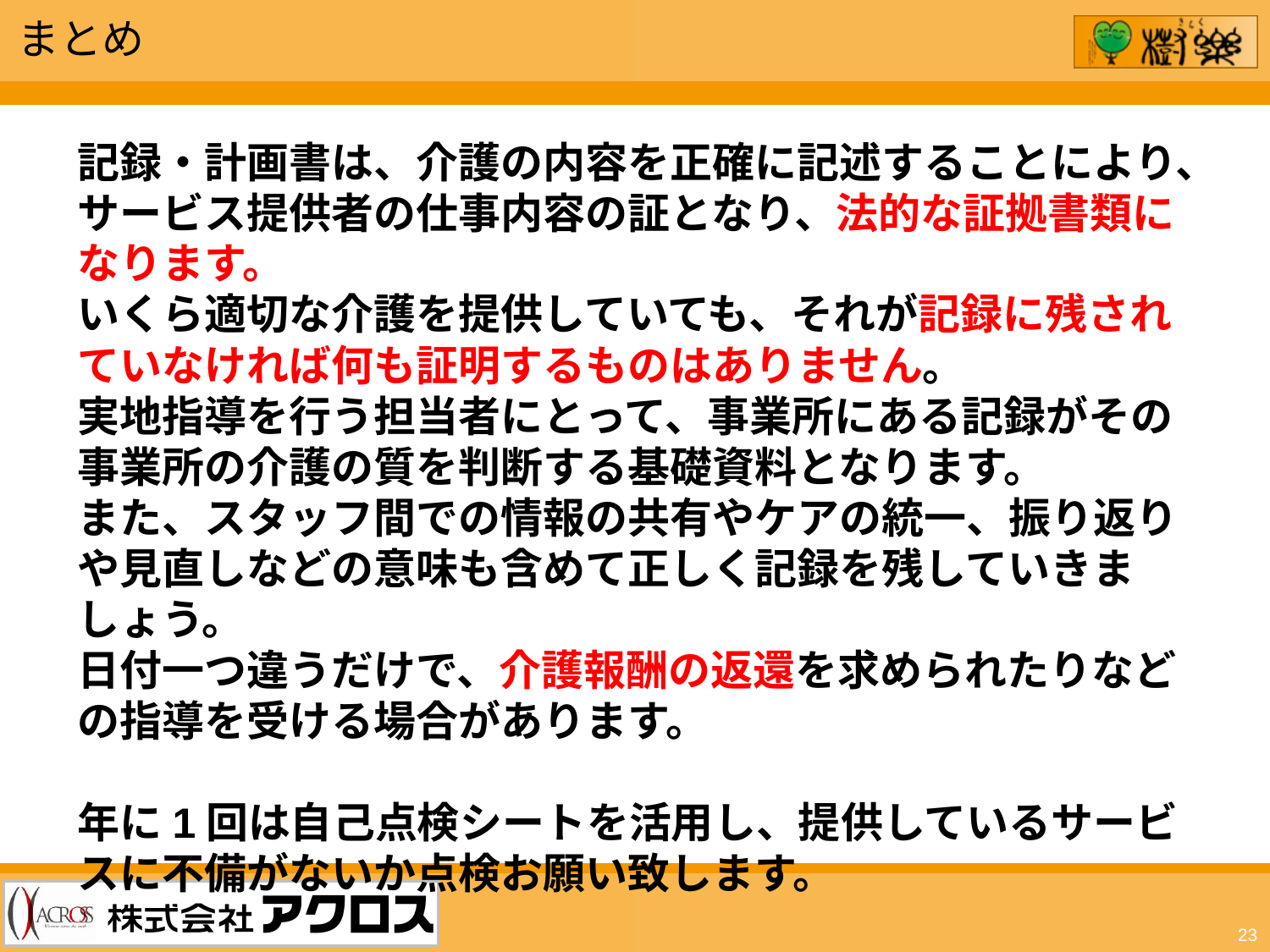

まとめ
記録・計画書は、介護の内容を正確に記述することにより、サービス提供者の仕事内容の証となり、法的な証拠書類になります。
いくら適切な介護を提供していても、それが記録に残されていなければ何も証明するものはありません。
実地指導を行う担当者にとって、事業所にある記録がその事業所の介護の質を判断する基礎資料となります。
また、スタッフ間での情報の共有やケアの統一、振り返りや見直しなどの意味も含めて正しく記録を残していきましょう。
日付一つ違うだけで、介護報酬の返還を求められたりなどの指導を受ける場合があります。

年に1回は自己点検シートを活用し、提供しているサービスに不備がないか点検お願い致します。

23